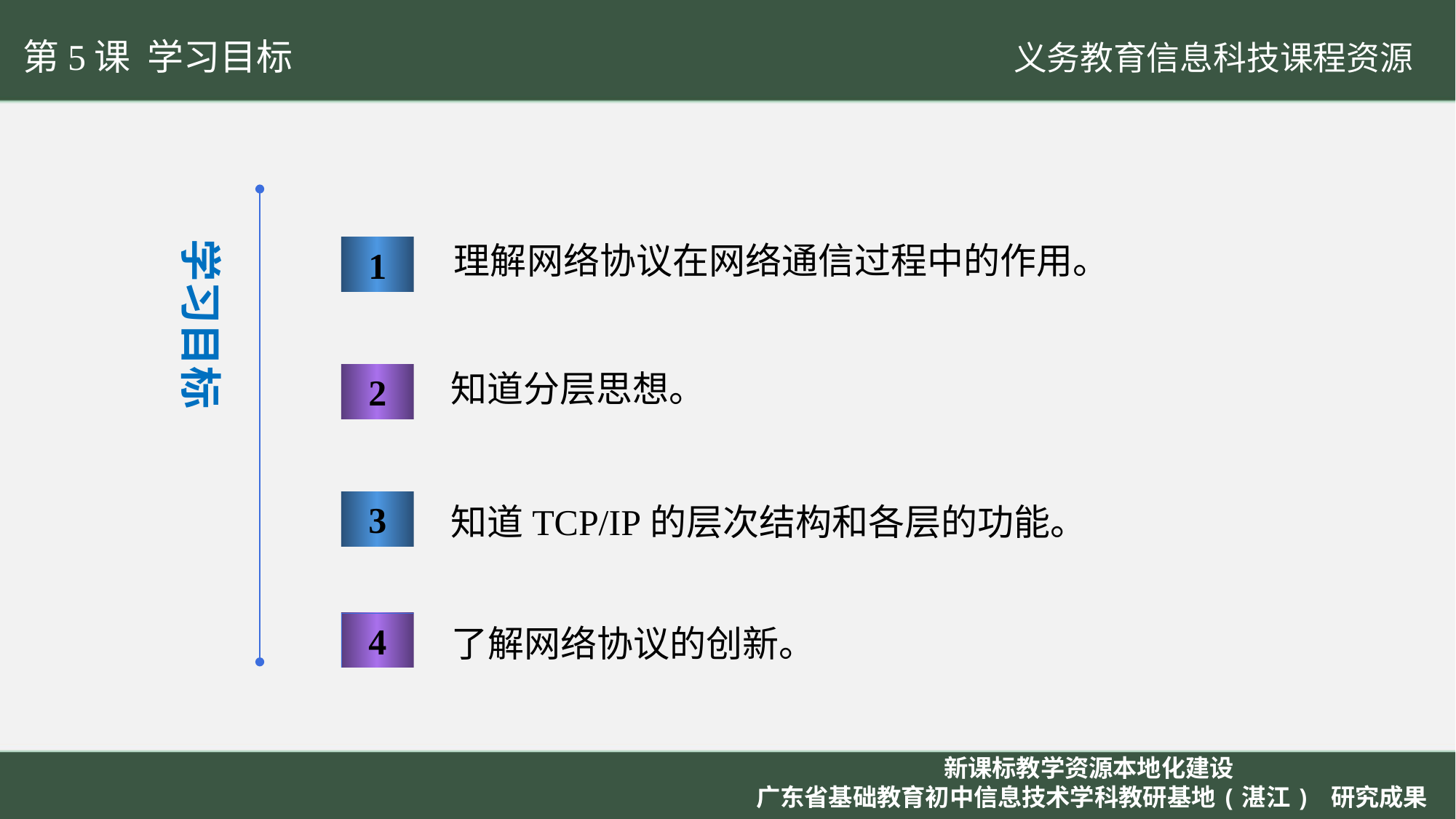

第5课  学习目标
学习目标
理解网络协议在网络通信过程中的作用。
1
知道分层思想。
2
3
知道TCP/IP的层次结构和各层的功能。
4
了解网络协议的创新。
新课标教学资源本地化建设
广东省基础教育初中信息技术学科教研基地(湛江) 研究成果